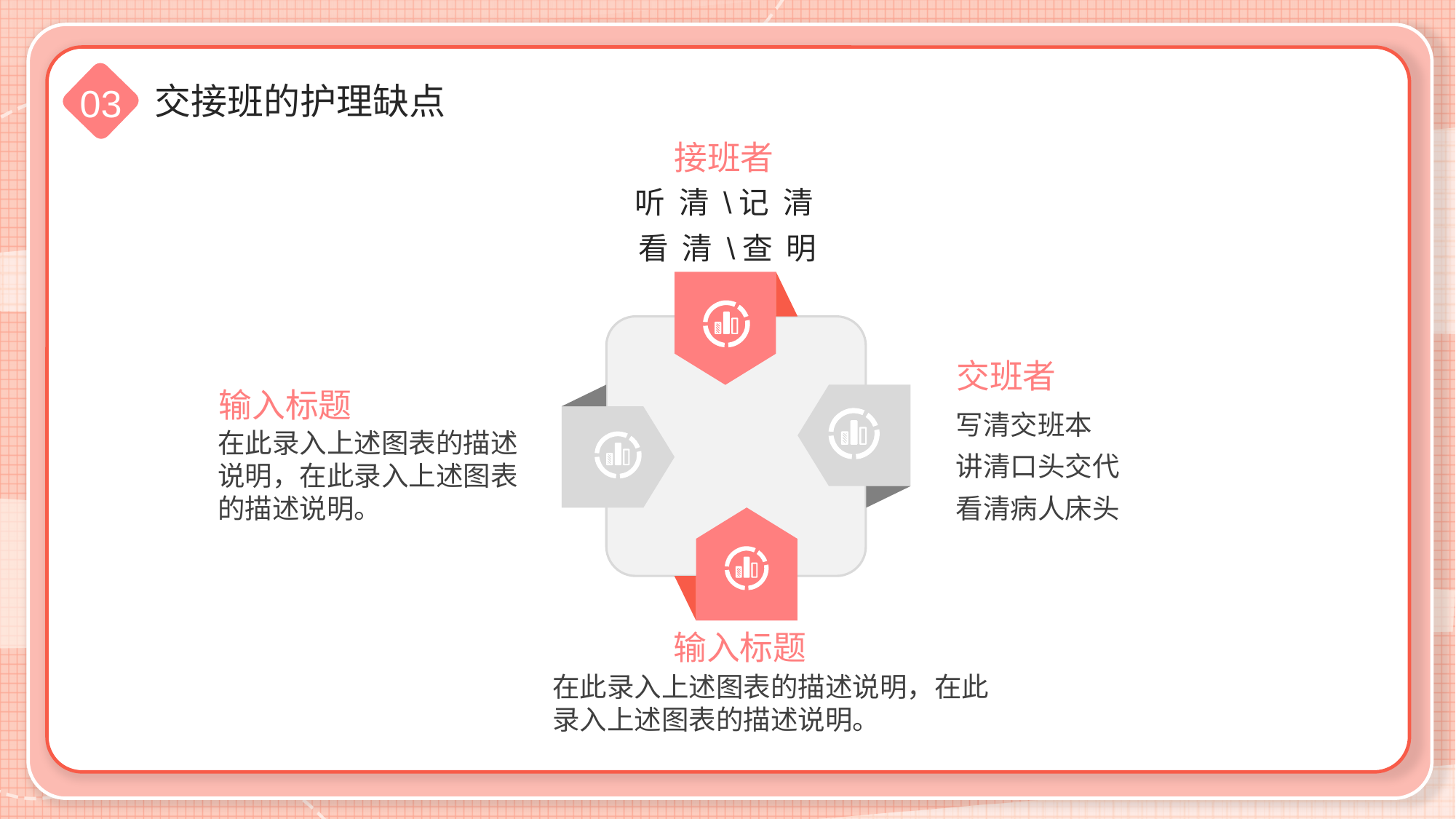

交接班的护理缺点
03
接班者
听  清 \记  清
看  清 \查  明

交班者
写清交班本
讲清口头交代
看清病人床头
输入标题
在此录入上述图表的描述说明，在此录入上述图表的描述说明。
输入标题
在此录入上述图表的描述说明，在此录入上述图表的描述说明。